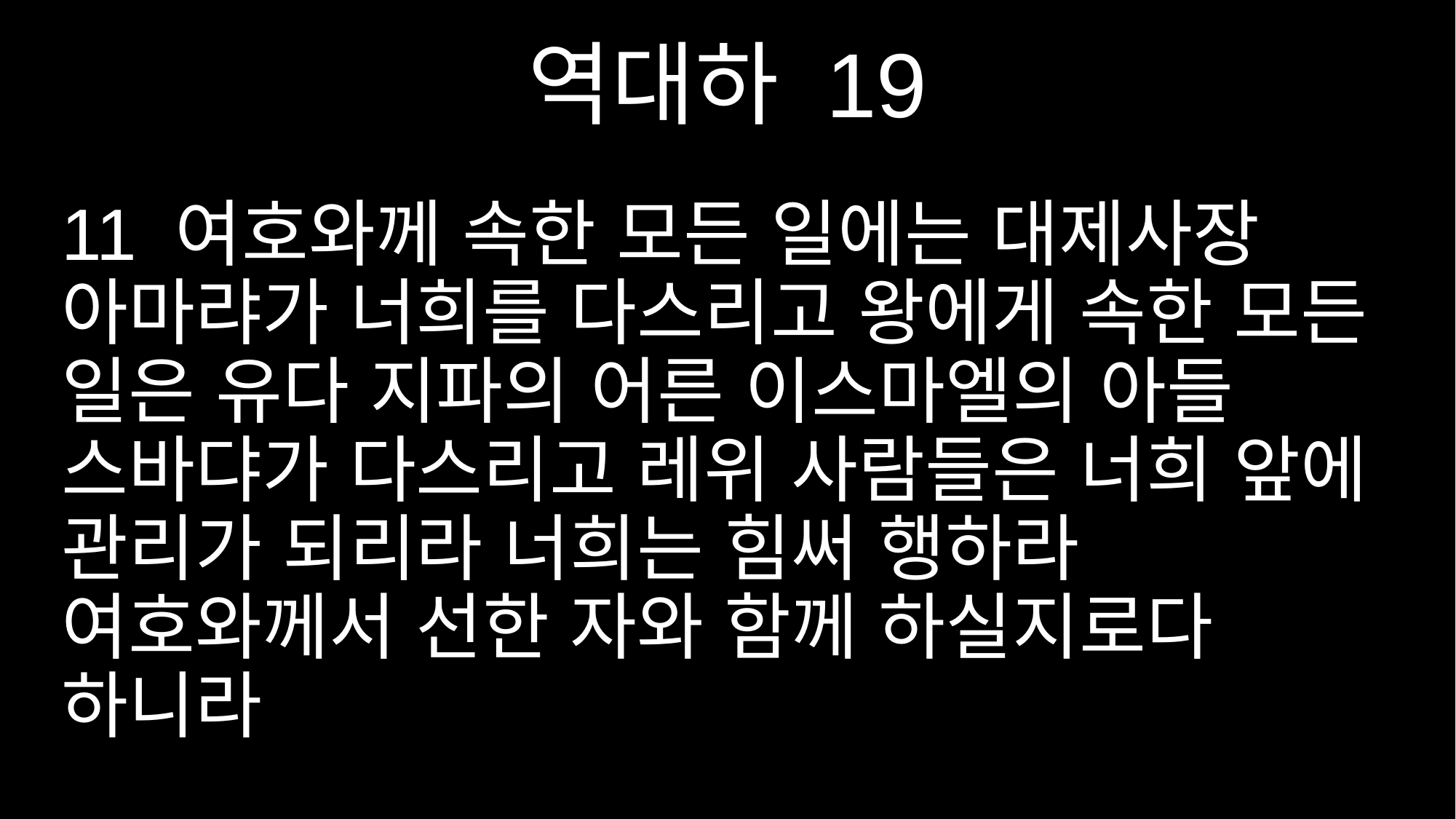

역대하 19
11 여호와께 속한 모든 일에는 대제사장 아마랴가 너희를 다스리고 왕에게 속한 모든 일은 유다 지파의 어른 이스마엘의 아들 스바댜가 다스리고 레위 사람들은 너희 앞에 관리가 되리라 너희는 힘써 행하라 여호와께서 선한 자와 함께 하실지로다 하니라